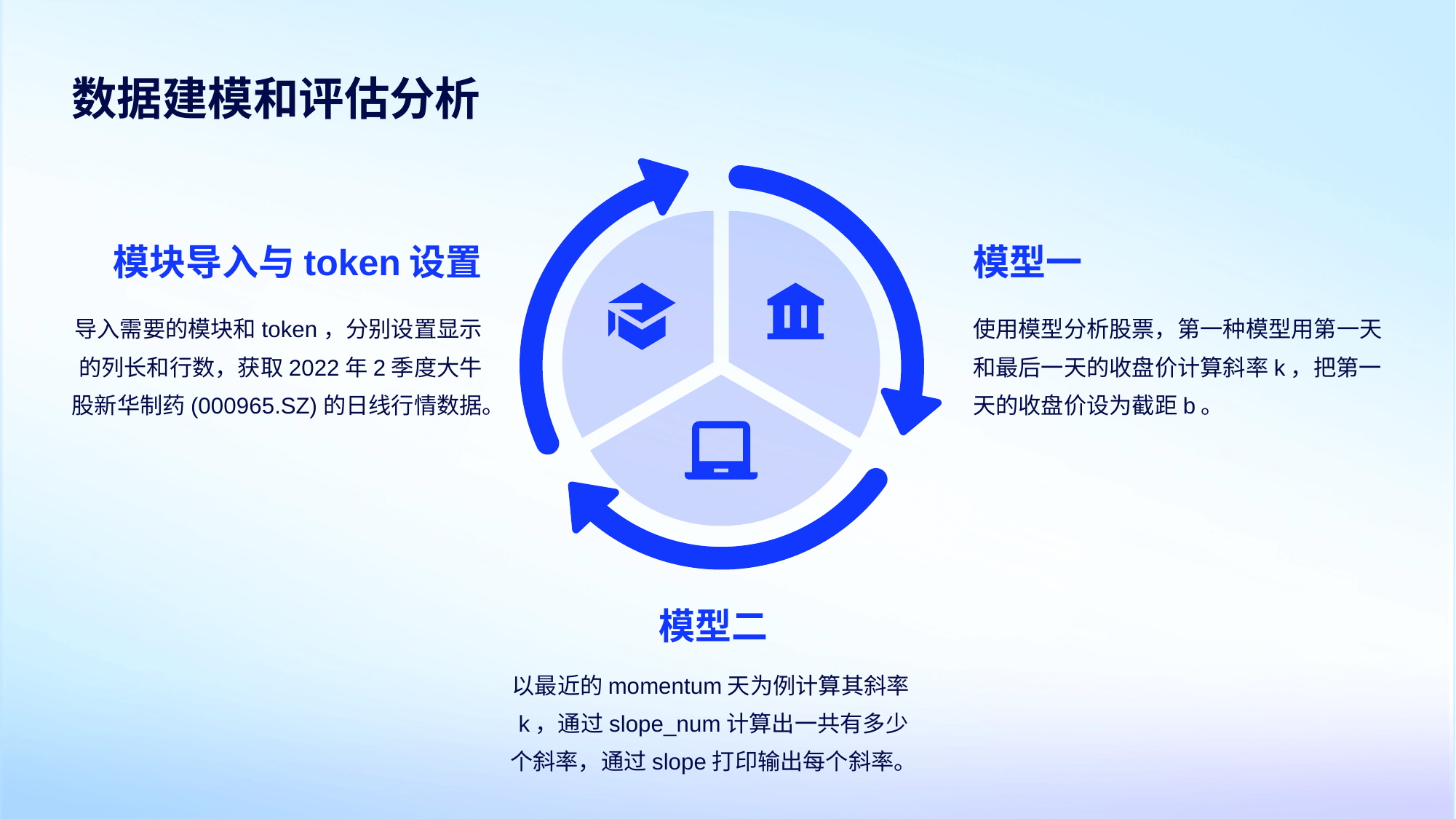

数据建模和评估分析

模块导入与token设置
模型一

导入需要的模块和token，分别设置显示的列长和行数，获取2022年2季度大牛股新华制药(000965.SZ)的日线行情数据。
使用模型分析股票，第一种模型用第一天和最后一天的收盘价计算斜率k，把第一天的收盘价设为截距b。

模型二
以最近的momentum天为例计算其斜率k，通过slope_num计算出一共有多少个斜率，通过slope打印输出每个斜率。